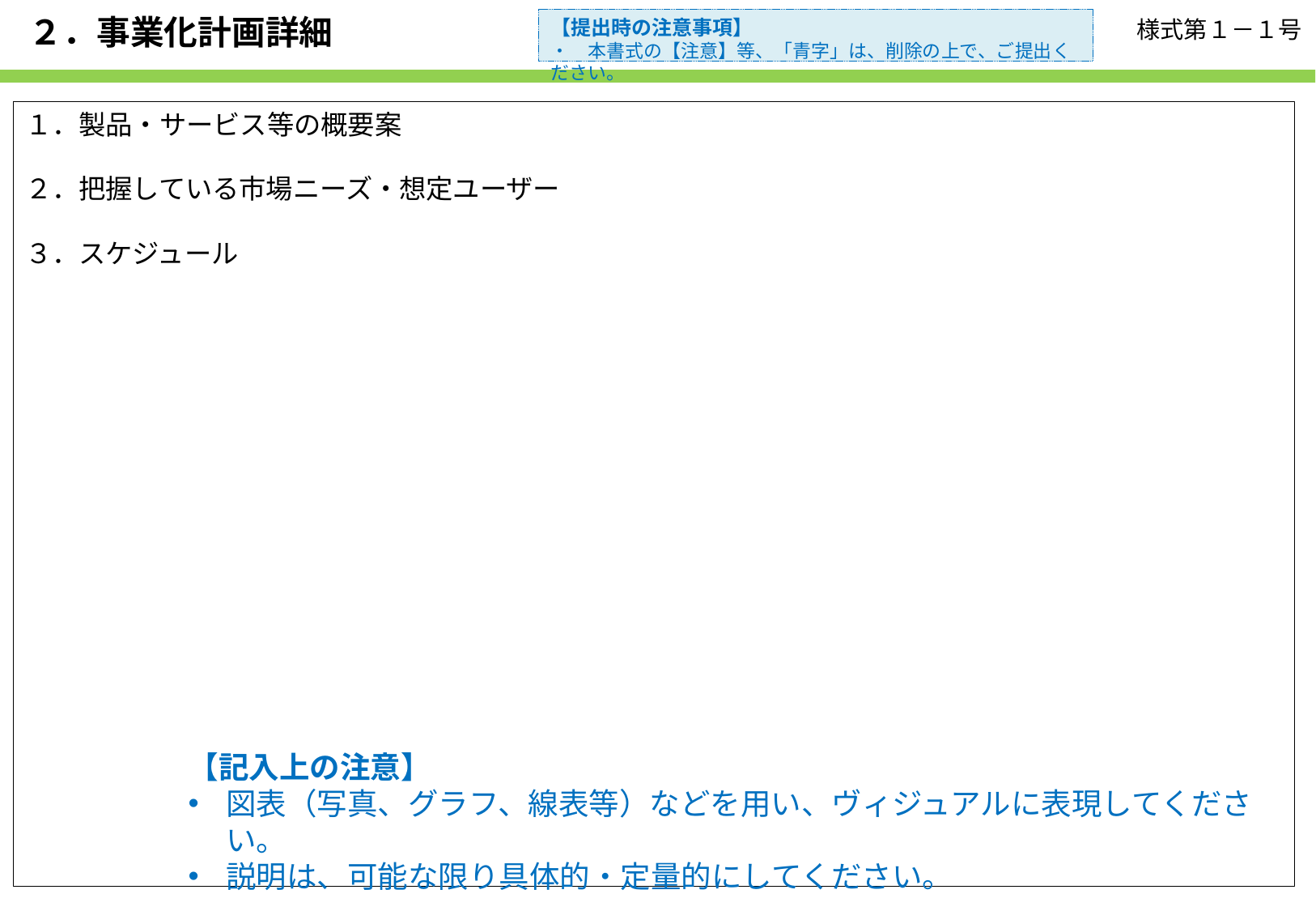

# ２．事業化計画詳細
【提出時の注意事項】
・　本書式の【注意】等、「青字」は、削除の上で、ご提出ください。
様式第１－１号
１．製品・サービス等の概要案

２．把握している市場ニーズ・想定ユーザー

３．スケジュール

【記入上の注意】
図表（写真、グラフ、線表等）などを用い、ヴィジュアルに表現してください。
説明は、可能な限り具体的・定量的にしてください。